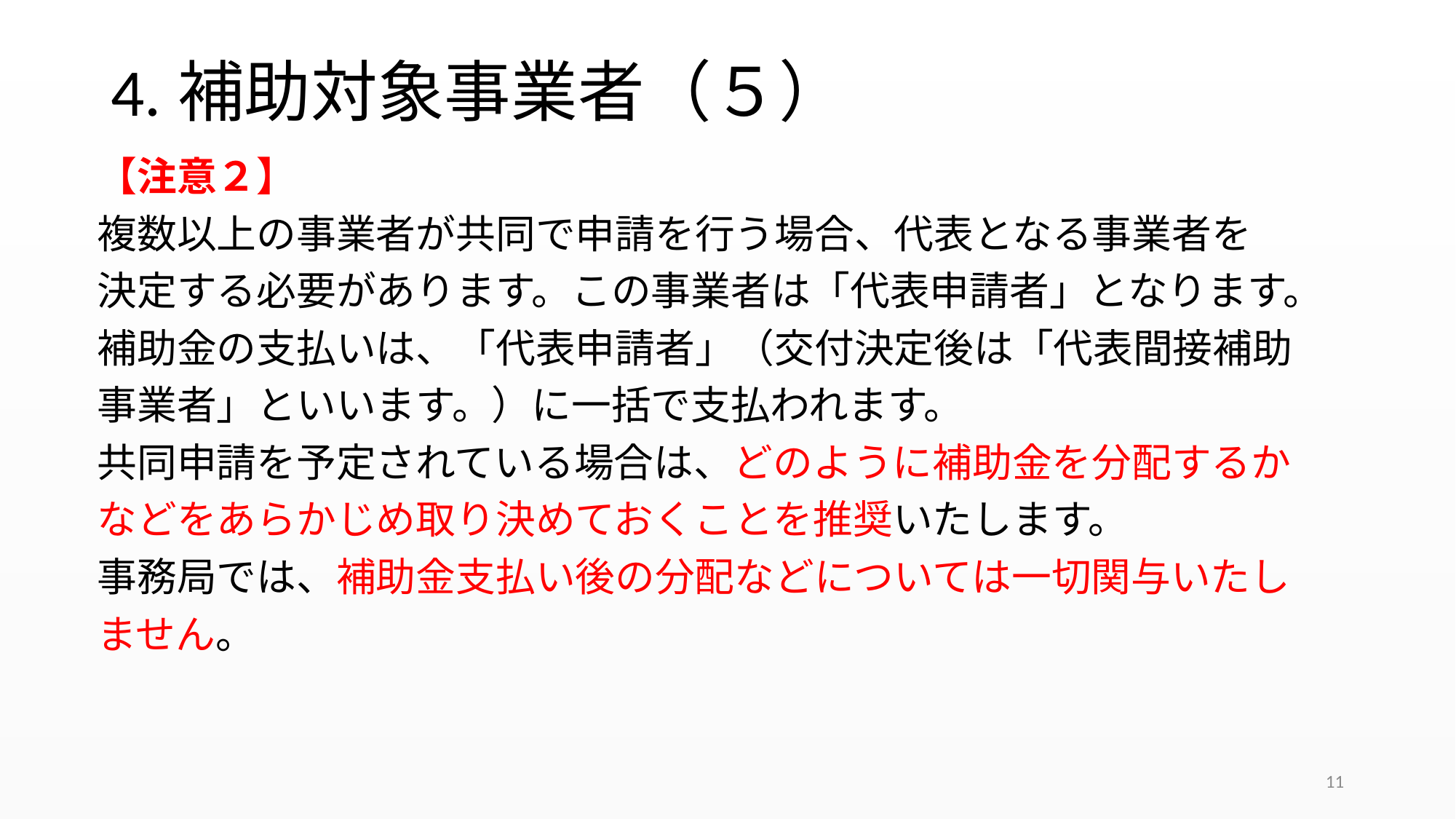

# 4.補助対象事業者（５）
【注意２】
複数以上の事業者が共同で申請を行う場合、代表となる事業者を
決定する必要があります。この事業者は「代表申請者」となります。
補助金の支払いは、「代表申請者」（交付決定後は「代表間接補助
事業者」といいます。）に一括で支払われます。
共同申請を予定されている場合は、どのように補助金を分配するか
などをあらかじめ取り決めておくことを推奨いたします。
事務局では、補助金支払い後の分配などについては一切関与いたし
ません。
11